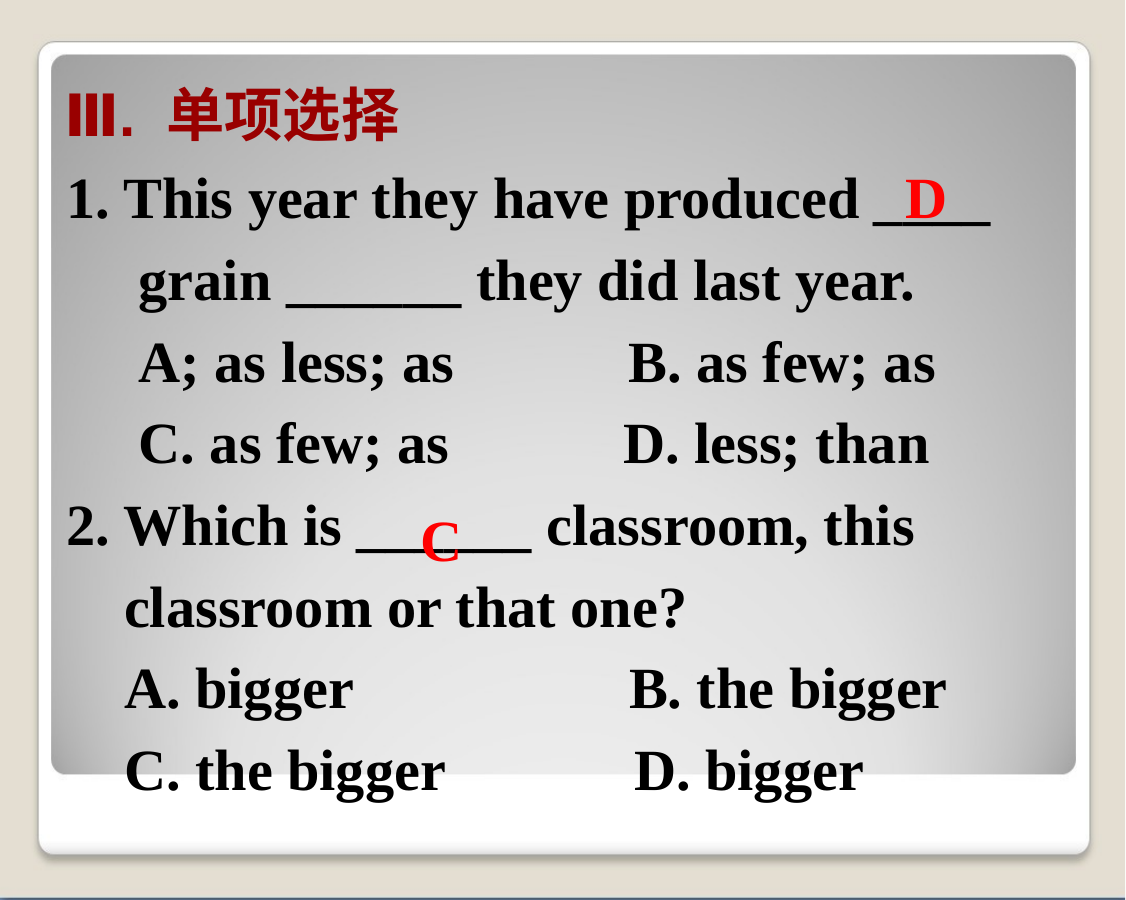

Ⅲ. 单项选择
1. This year they have produced ____
     grain ______ they did last year.
     A; as less; as            B. as few; as
     C. as few; as            D. less; than
2. Which is ______ classroom, this
    classroom or that one?
    A. bigger                   B. the bigger
    C. the bigger             D. bigger
D
C